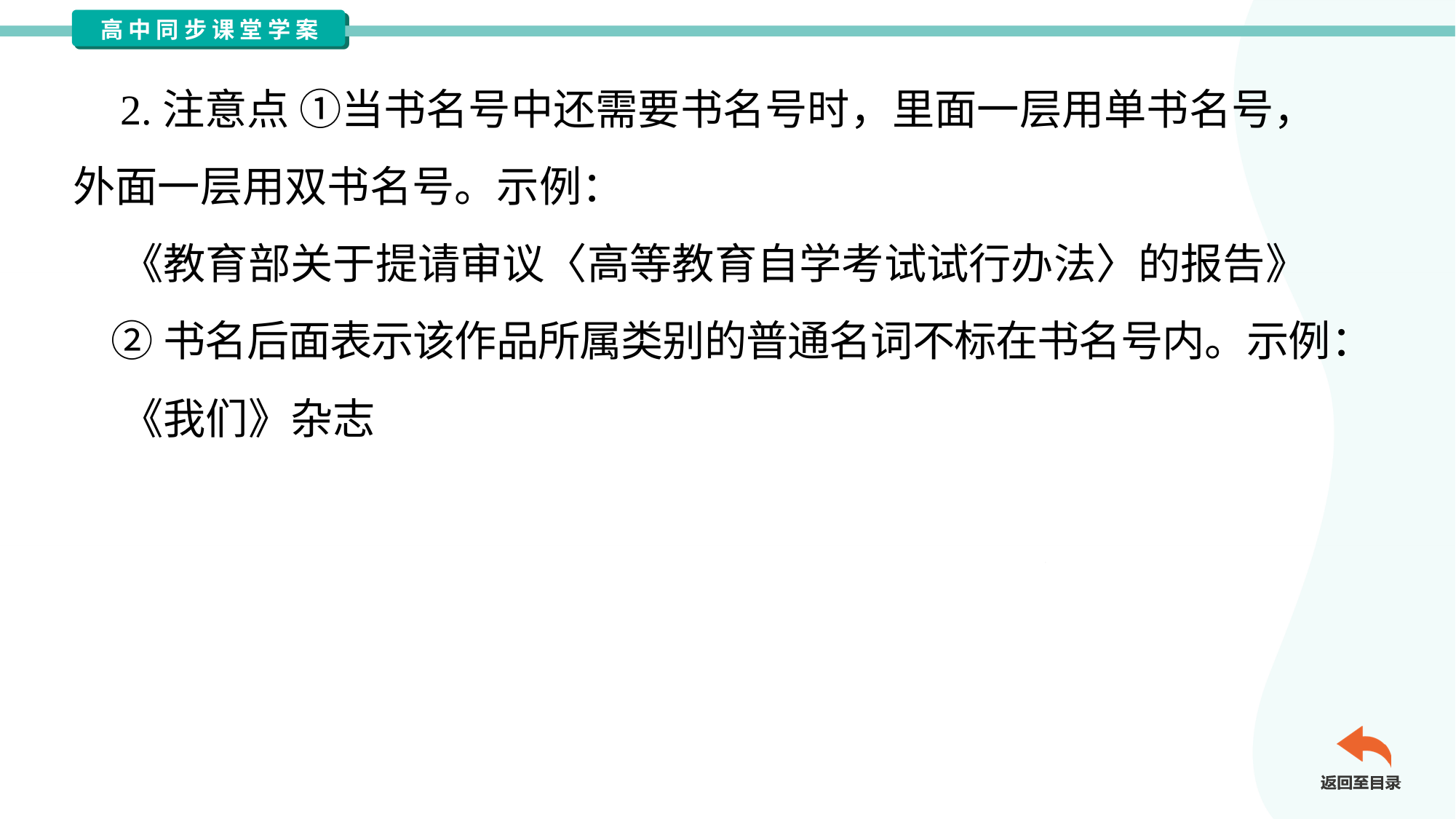

2.注意点 ①当书名号中还需要书名号时，里面一层用单书名号，
外面一层用双书名号。示例：
    《教育部关于提请审议〈高等教育自学考试试行办法〉的报告》
    ②书名后面表示该作品所属类别的普通名词不标在书名号内。示例：
    《我们》杂志